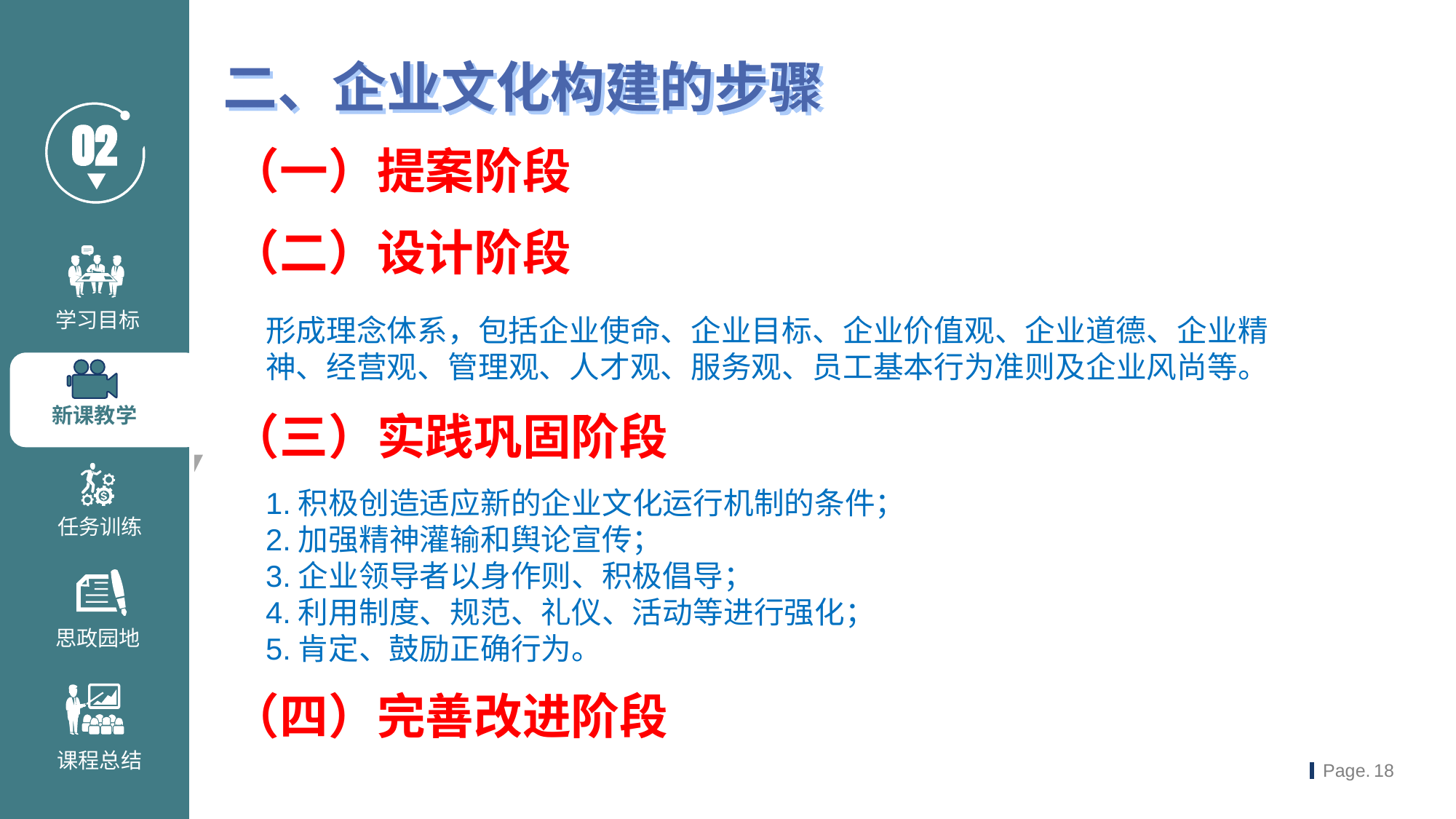

二、企业文化构建的步骤
（一）提案阶段
（二）设计阶段
形成理念体系，包括企业使命、企业目标、企业价值观、企业道德、企业精神、经营观、管理观、人才观、服务观、员工基本行为准则及企业风尚等。
（三）实践巩固阶段
1.积极创造适应新的企业文化运行机制的条件；
2.加强精神灌输和舆论宣传；
3.企业领导者以身作则、积极倡导；
4.利用制度、规范、礼仪、活动等进行强化；
5.肯定、鼓励正确行为。
（四）完善改进阶段